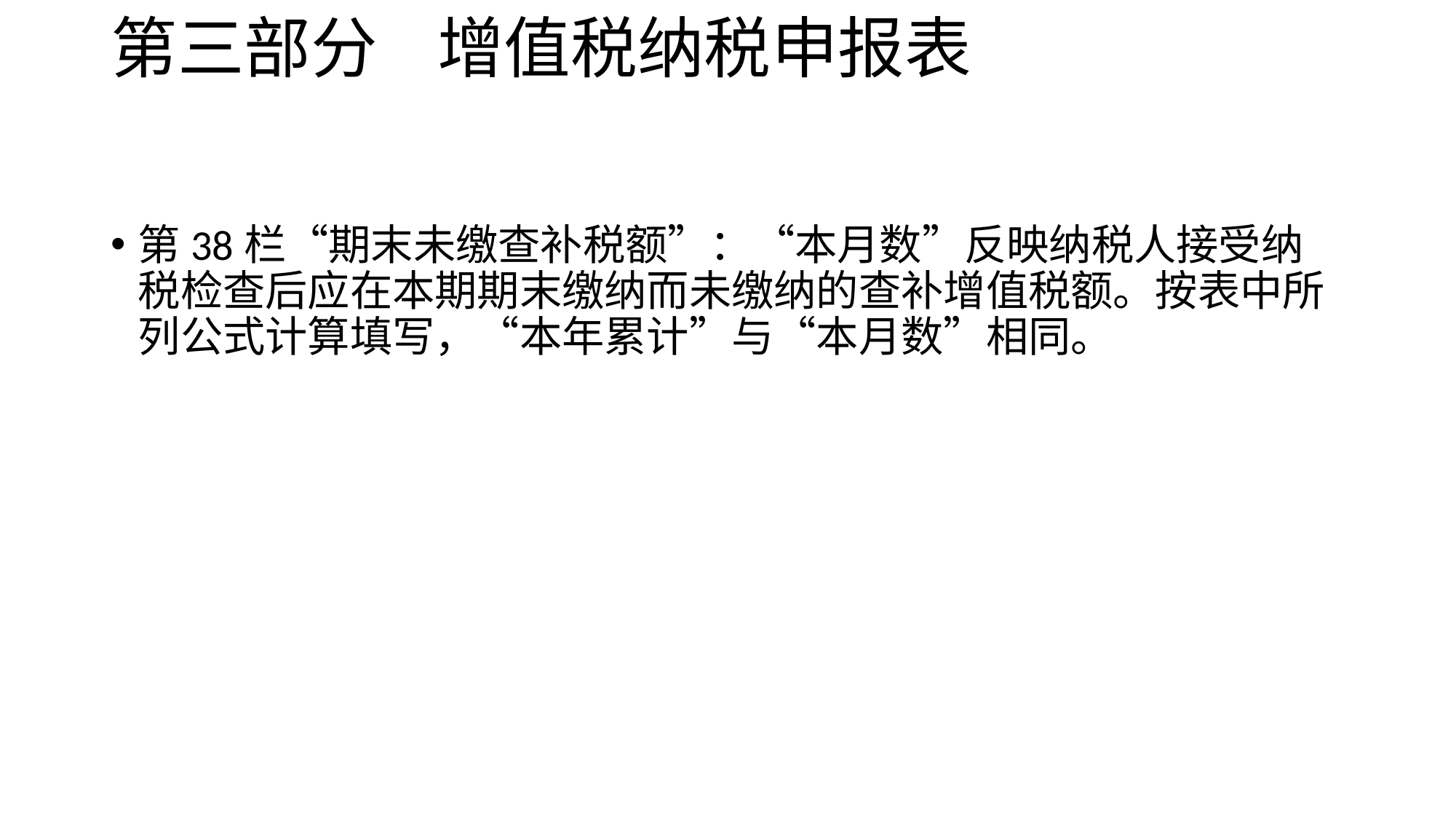

# 第三部分    增值税纳税申报表

第38栏“期末未缴查补税额”：“本月数”反映纳税人接受纳税检查后应在本期期末缴纳而未缴纳的查补增值税额。按表中所列公式计算填写，“本年累计”与“本月数”相同。